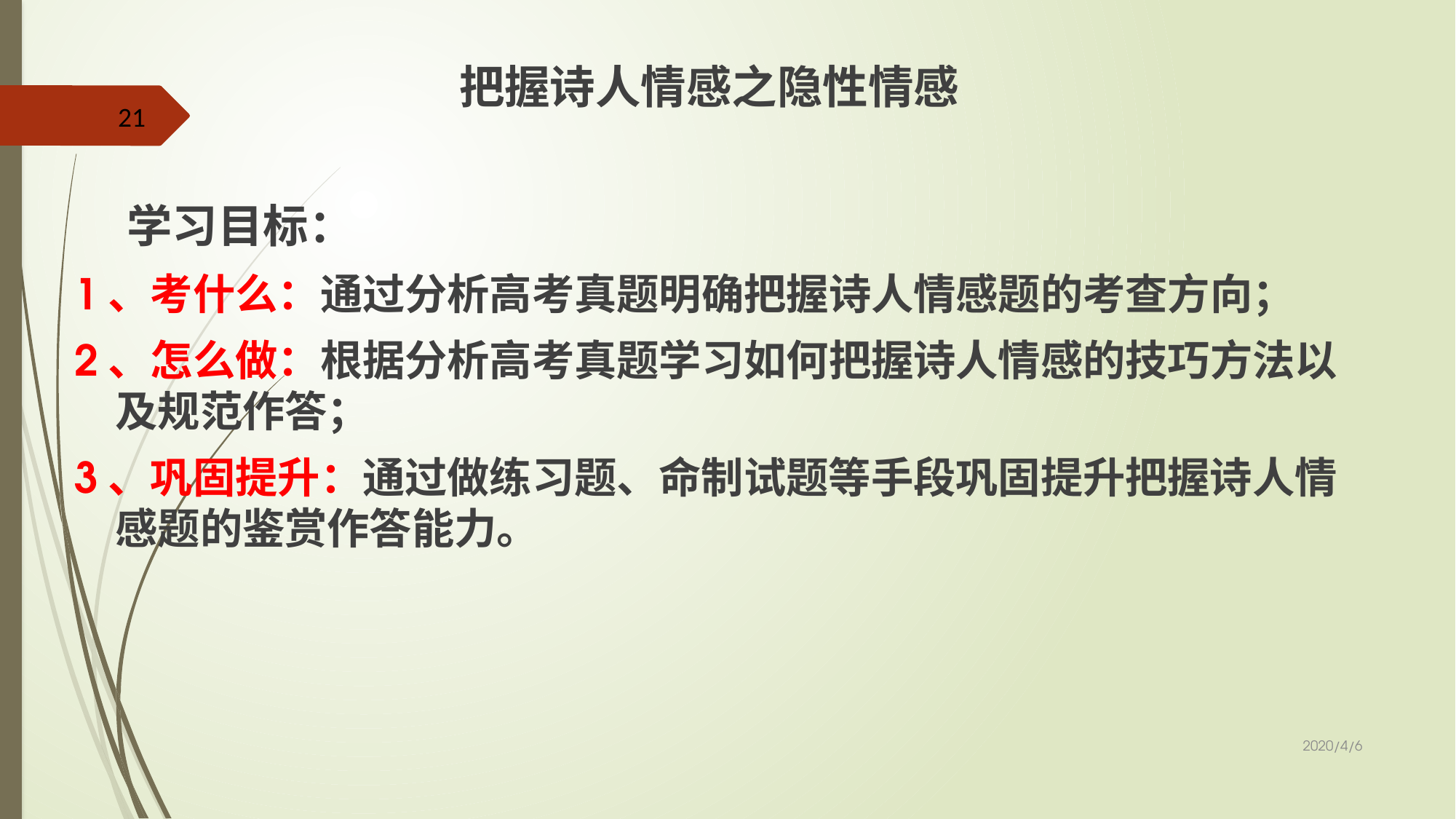

把握诗人情感之隐性情感

    学习目标：
1、考什么：通过分析高考真题明确把握诗人情感题的考查方向；
2、怎么做：根据分析高考真题学习如何把握诗人情感的技巧方法以及规范作答；
3、巩固提升：通过做练习题、命制试题等手段巩固提升把握诗人情感题的鉴赏作答能力。
21
2020/4/6